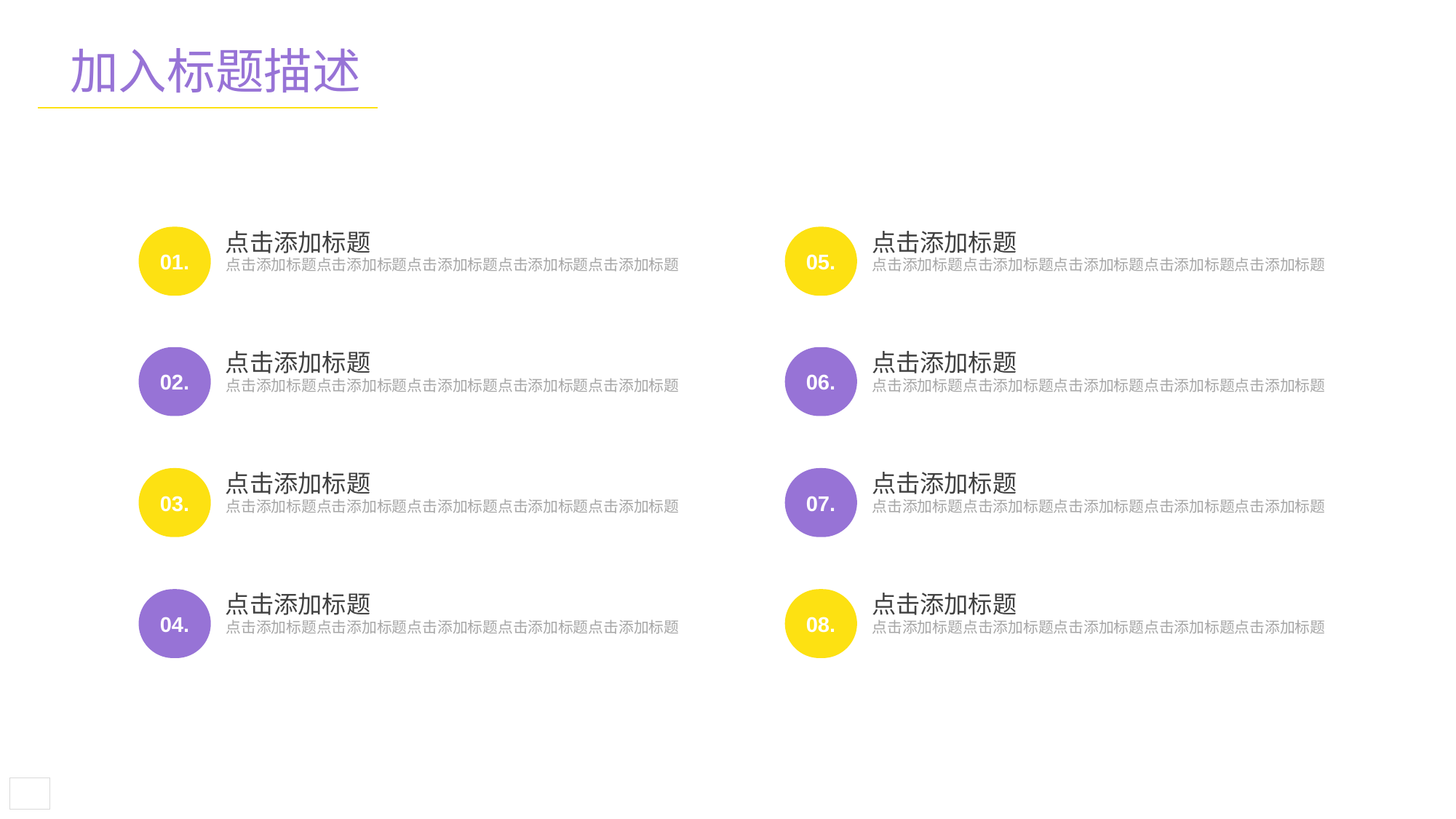

加入标题描述
点击添加标题
点击添加标题点击添加标题点击添加标题点击添加标题点击添加标题
点击添加标题
点击添加标题点击添加标题点击添加标题点击添加标题点击添加标题
01.
05.
点击添加标题
点击添加标题点击添加标题点击添加标题点击添加标题点击添加标题
点击添加标题
点击添加标题点击添加标题点击添加标题点击添加标题点击添加标题
02.
06.
点击添加标题
点击添加标题点击添加标题点击添加标题点击添加标题点击添加标题
点击添加标题
点击添加标题点击添加标题点击添加标题点击添加标题点击添加标题
03.
07.
点击添加标题
点击添加标题点击添加标题点击添加标题点击添加标题点击添加标题
点击添加标题
点击添加标题点击添加标题点击添加标题点击添加标题点击添加标题
04.
08.
18